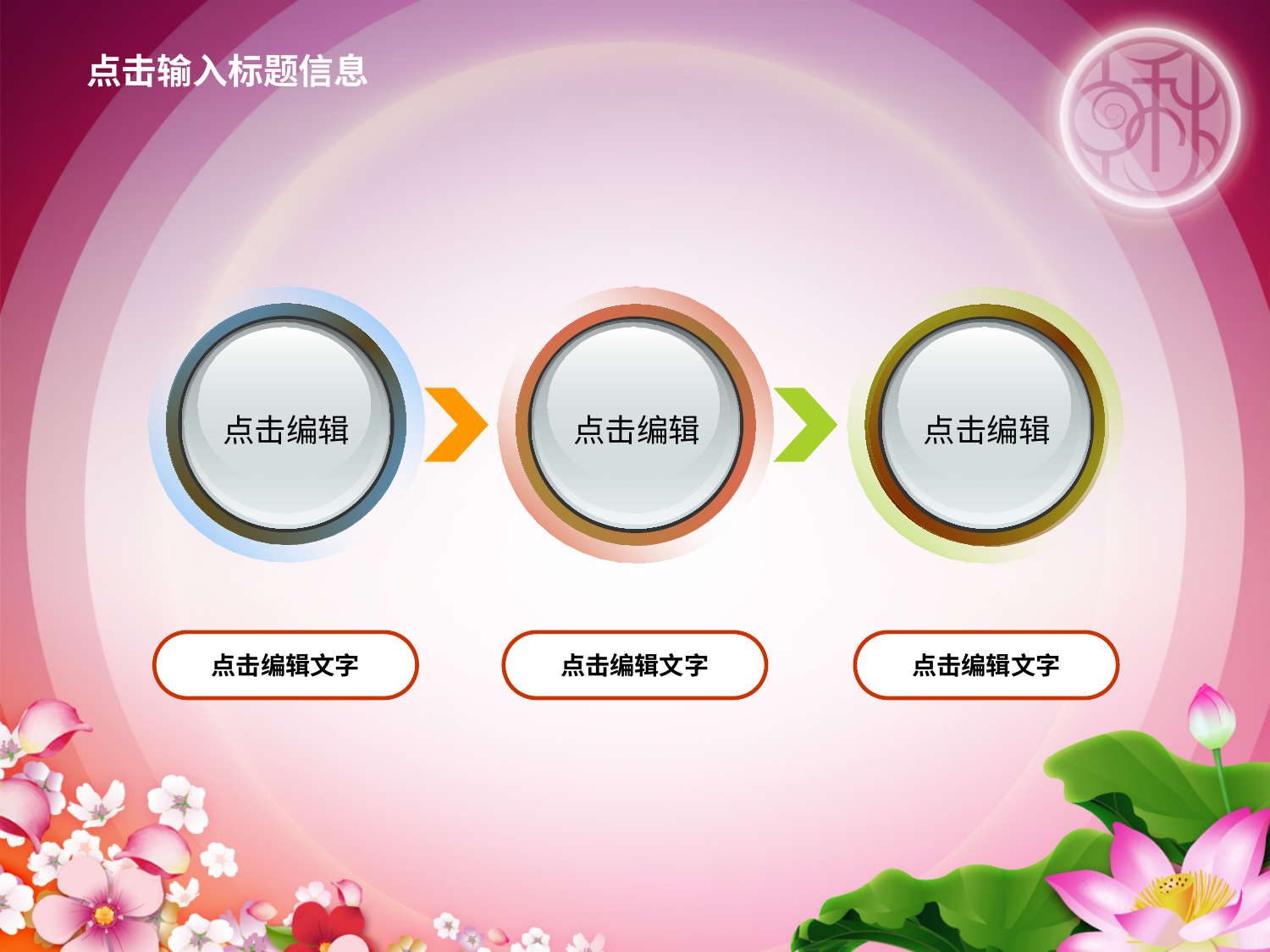

点击输入标题信息

点击编辑
点击编辑
点击编辑
点击编辑文字
点击编辑文字
点击编辑文字